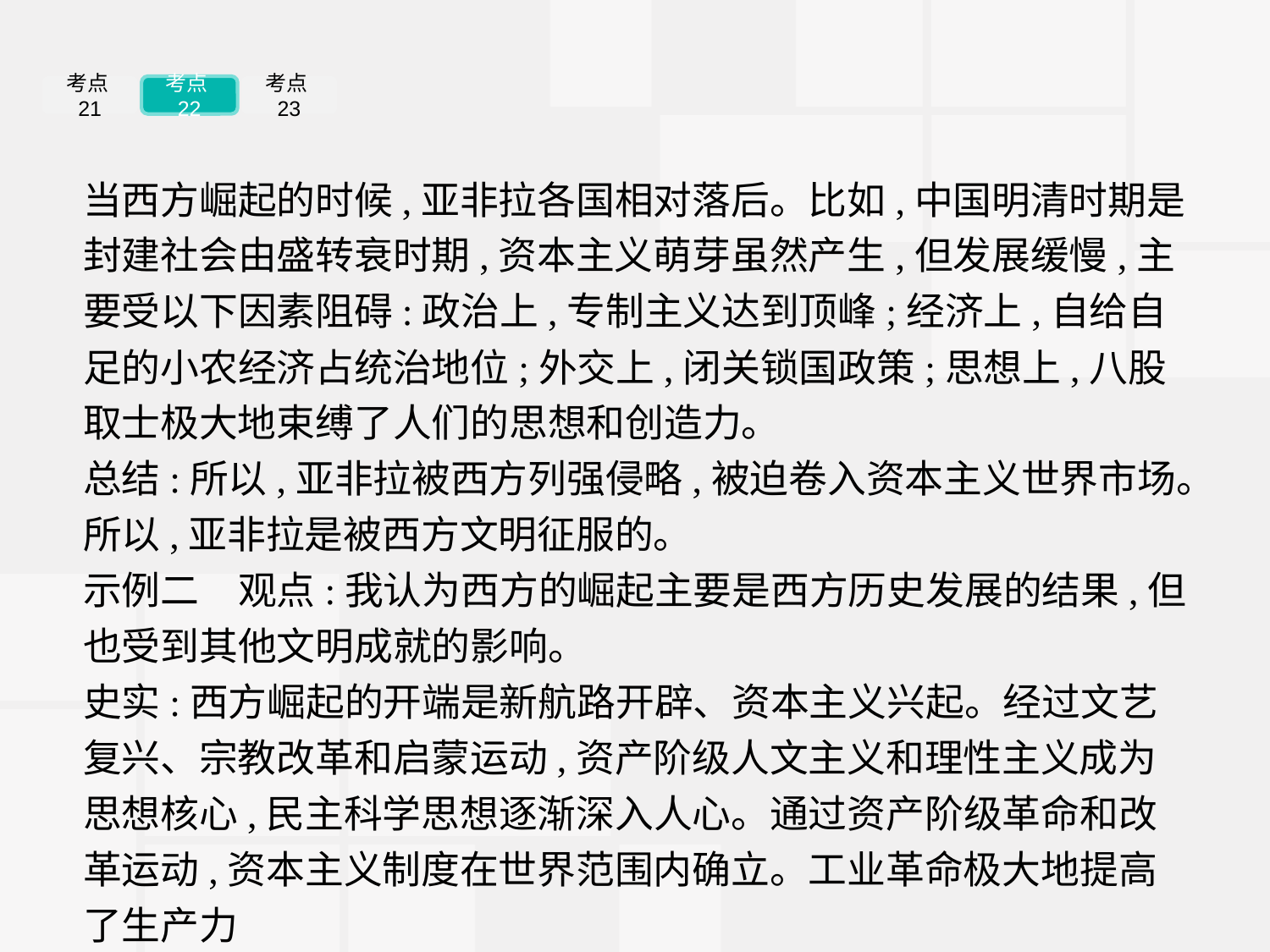

考点21
考点22
考点23
当西方崛起的时候,亚非拉各国相对落后。比如,中国明清时期是封建社会由盛转衰时期,资本主义萌芽虽然产生,但发展缓慢,主要受以下因素阻碍:政治上,专制主义达到顶峰;经济上,自给自足的小农经济占统治地位;外交上,闭关锁国政策;思想上,八股取士极大地束缚了人们的思想和创造力。
总结:所以,亚非拉被西方列强侵略,被迫卷入资本主义世界市场。所以,亚非拉是被西方文明征服的。
示例二　观点:我认为西方的崛起主要是西方历史发展的结果,但也受到其他文明成就的影响。
史实:西方崛起的开端是新航路开辟、资本主义兴起。经过文艺复兴、宗教改革和启蒙运动,资产阶级人文主义和理性主义成为思想核心,民主科学思想逐渐深入人心。通过资产阶级革命和改革运动,资本主义制度在世界范围内确立。工业革命极大地提高了生产力